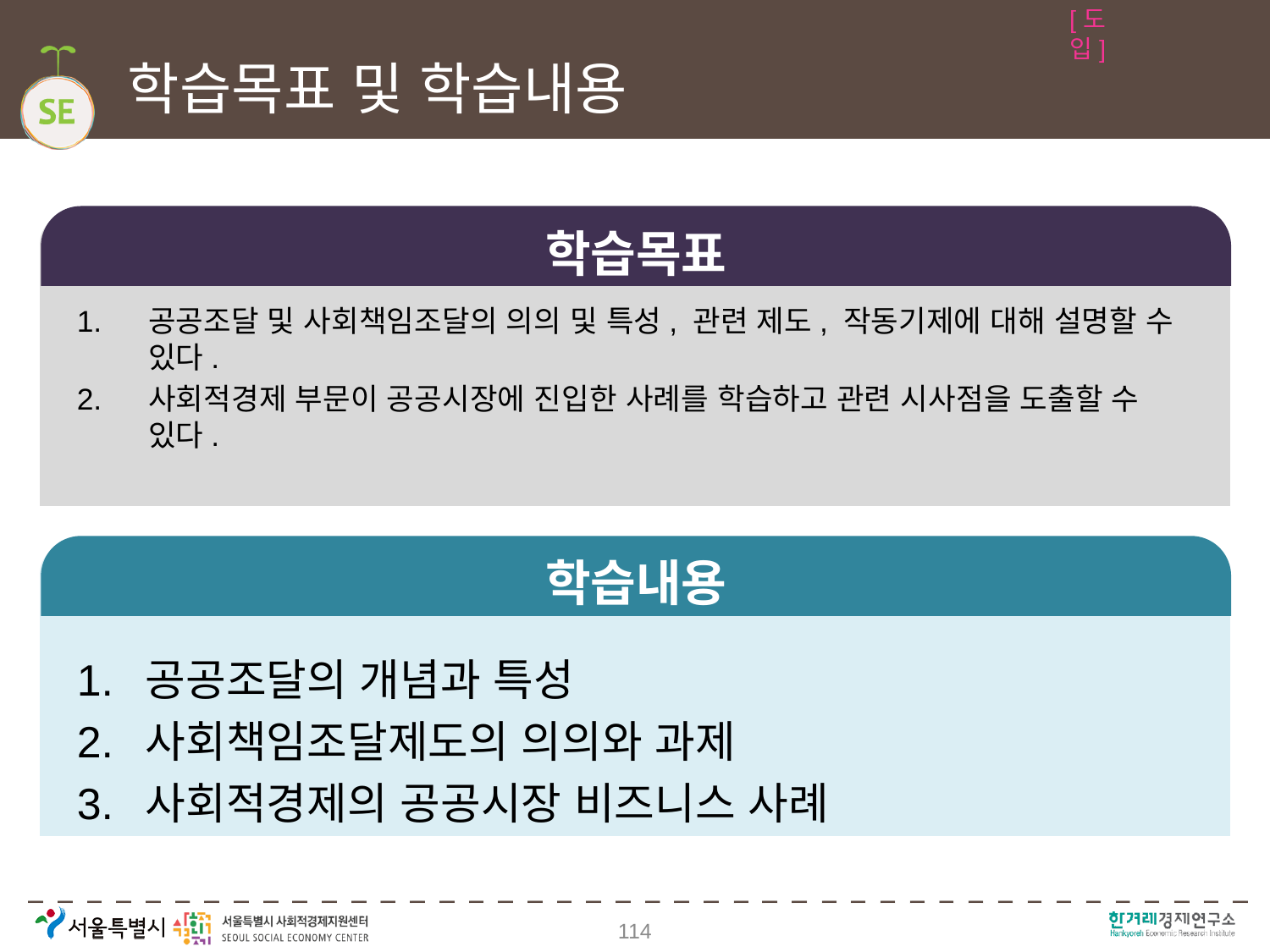

[도입]
# 학습목표 및 학습내용
학습목표

공공조달 및 사회책임조달의 의의 및 특성, 관련 제도, 작동기제에 대해 설명할 수 있다.
사회적경제 부문이 공공시장에 진입한 사례를 학습하고 관련 시사점을 도출할 수 있다.
학습내용

공공조달의 개념과 특성
사회책임조달제도의 의의와 과제
사회적경제의 공공시장 비즈니스 사례
114